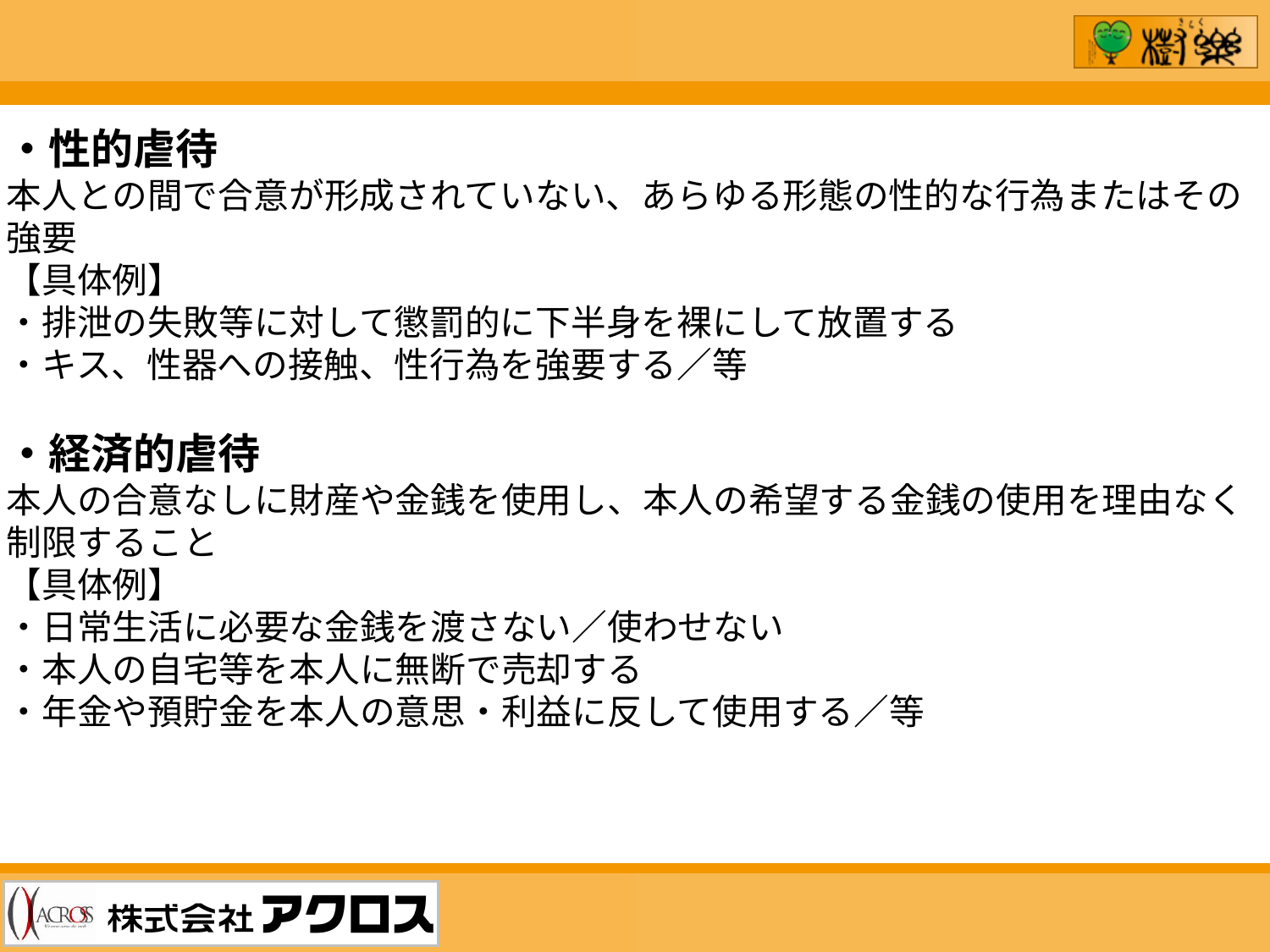

・性的虐待
本人との間で合意が形成されていない、あらゆる形態の性的な行為またはその
強要
【具体例】
・排泄の失敗等に対して懲罰的に下半身を裸にして放置する
・キス、性器への接触、性行為を強要する／等

・経済的虐待
本人の合意なしに財産や金銭を使用し、本人の希望する金銭の使用を理由なく
制限すること
【具体例】
・日常生活に必要な金銭を渡さない／使わせない
・本人の自宅等を本人に無断で売却する
・年金や預貯金を本人の意思・利益に反して使用する／等